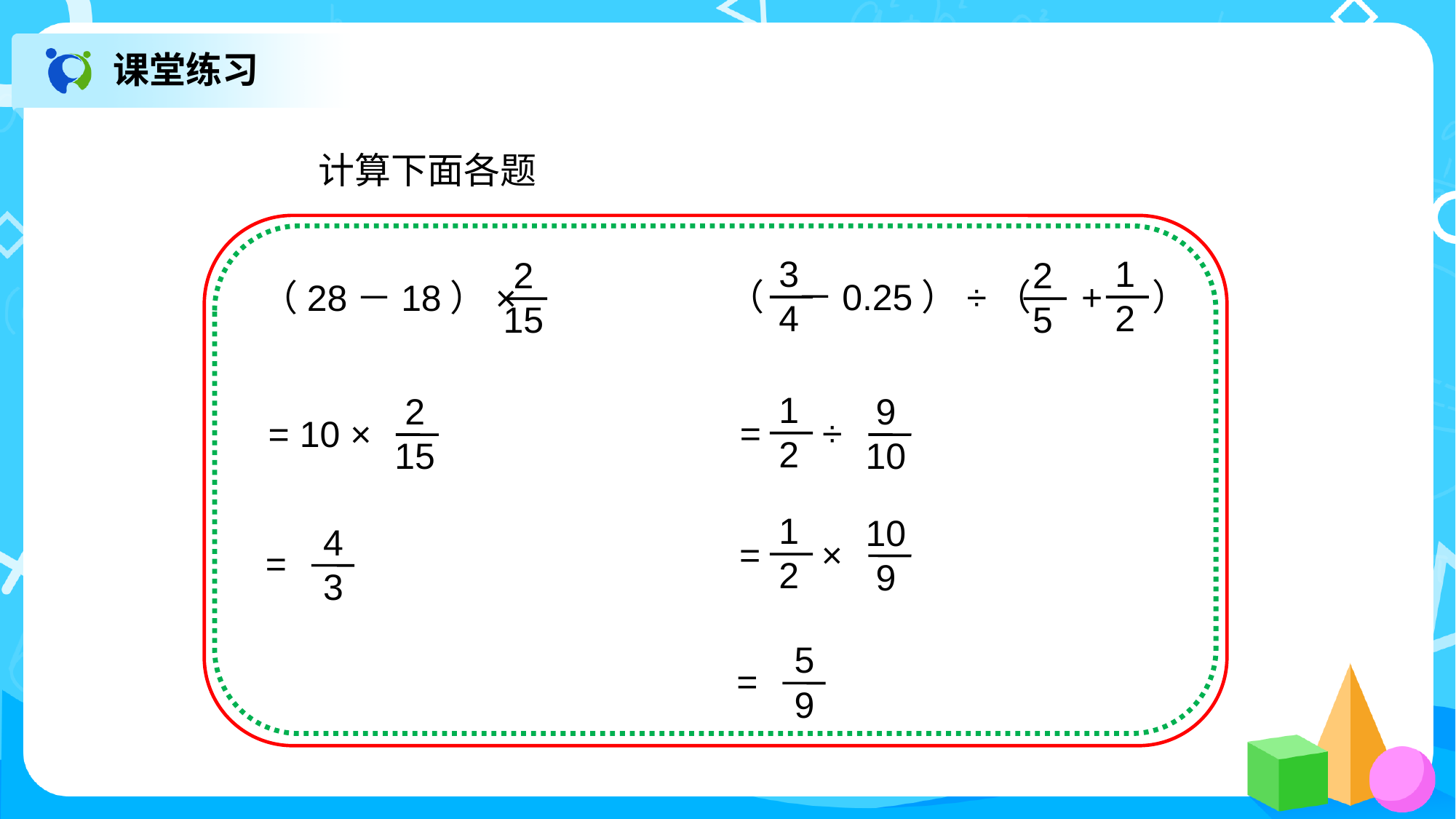

课堂练习
计算下面各题

 3
 4

 1
 2

 2
 5

（    －0.25）÷（     +    ）
 2
15

（28－18）×
 1
 2

  9
 10

=      ÷
 2
15

= 10 ×
 1
 2

 10
  9

=      ×
 4
 3

=
 5
 9

=